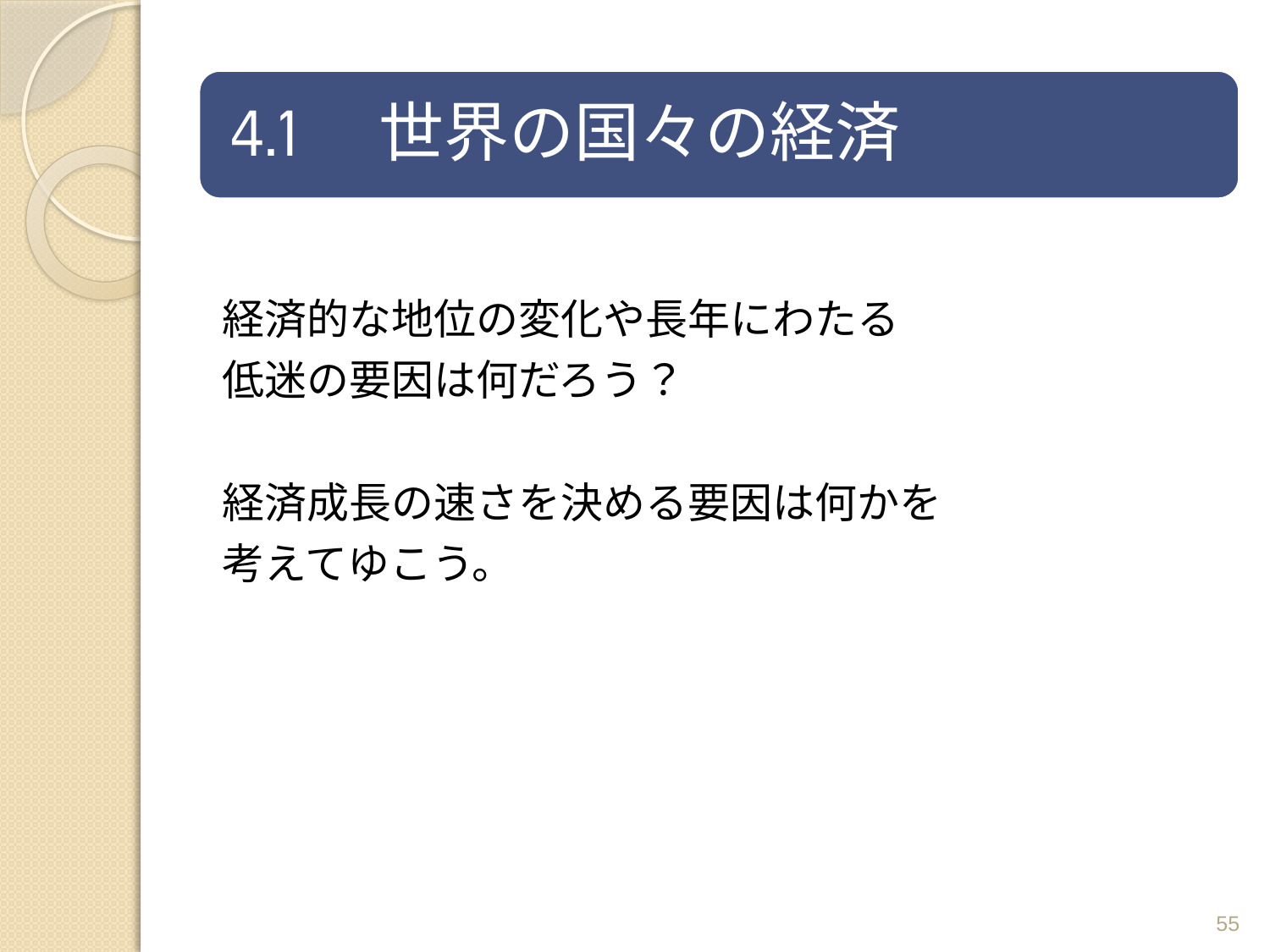

4.1　世界の国々の経済
経済的な地位の変化や長年にわたる
低迷の要因は何だろう？

経済成長の速さを決める要因は何かを
考えてゆこう。

55